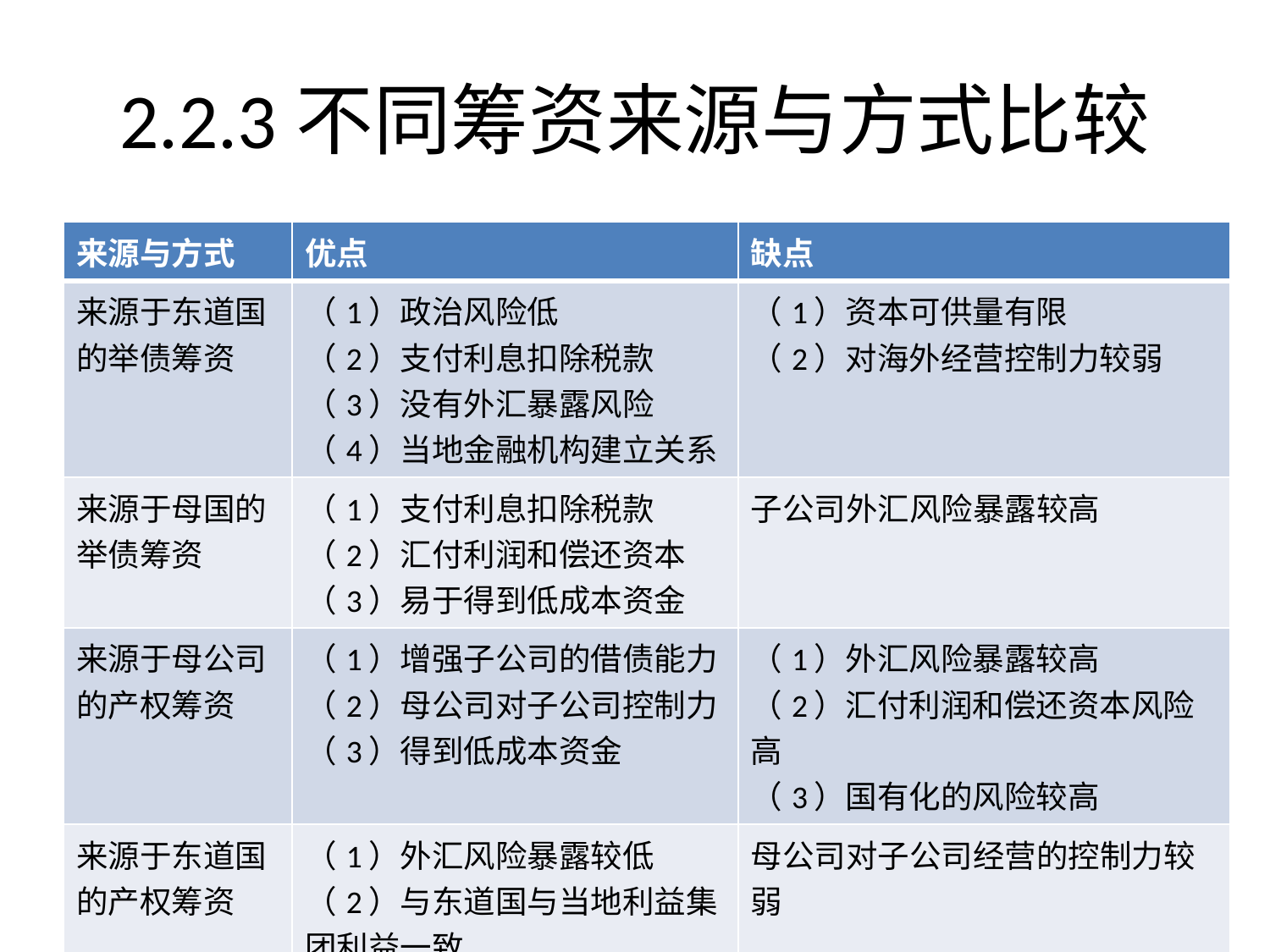

# 2.2.3不同筹资来源与方式比较
| 来源与方式 | 优点 | 缺点 |
| --- | --- | --- |
| 来源于东道国的举债筹资 | （1）政治风险低 （2）支付利息扣除税款 （3）没有外汇暴露风险 （4）当地金融机构建立关系 | （1）资本可供量有限 （2）对海外经营控制力较弱 |
| 来源于母国的举债筹资 | （1）支付利息扣除税款 （2）汇付利润和偿还资本 （3）易于得到低成本资金 | 子公司外汇风险暴露较高 |
| 来源于母公司的产权筹资 | （1）增强子公司的借债能力 （2）母公司对子公司控制力 （3）得到低成本资金 | （1）外汇风险暴露较高 （2）汇付利润和偿还资本风险高 （3）国有化的风险较高 |
| 来源于东道国的产权筹资 | （1）外汇风险暴露较低 （2）与东道国与当地利益集团利益一致 | 母公司对子公司经营的控制力较弱 |